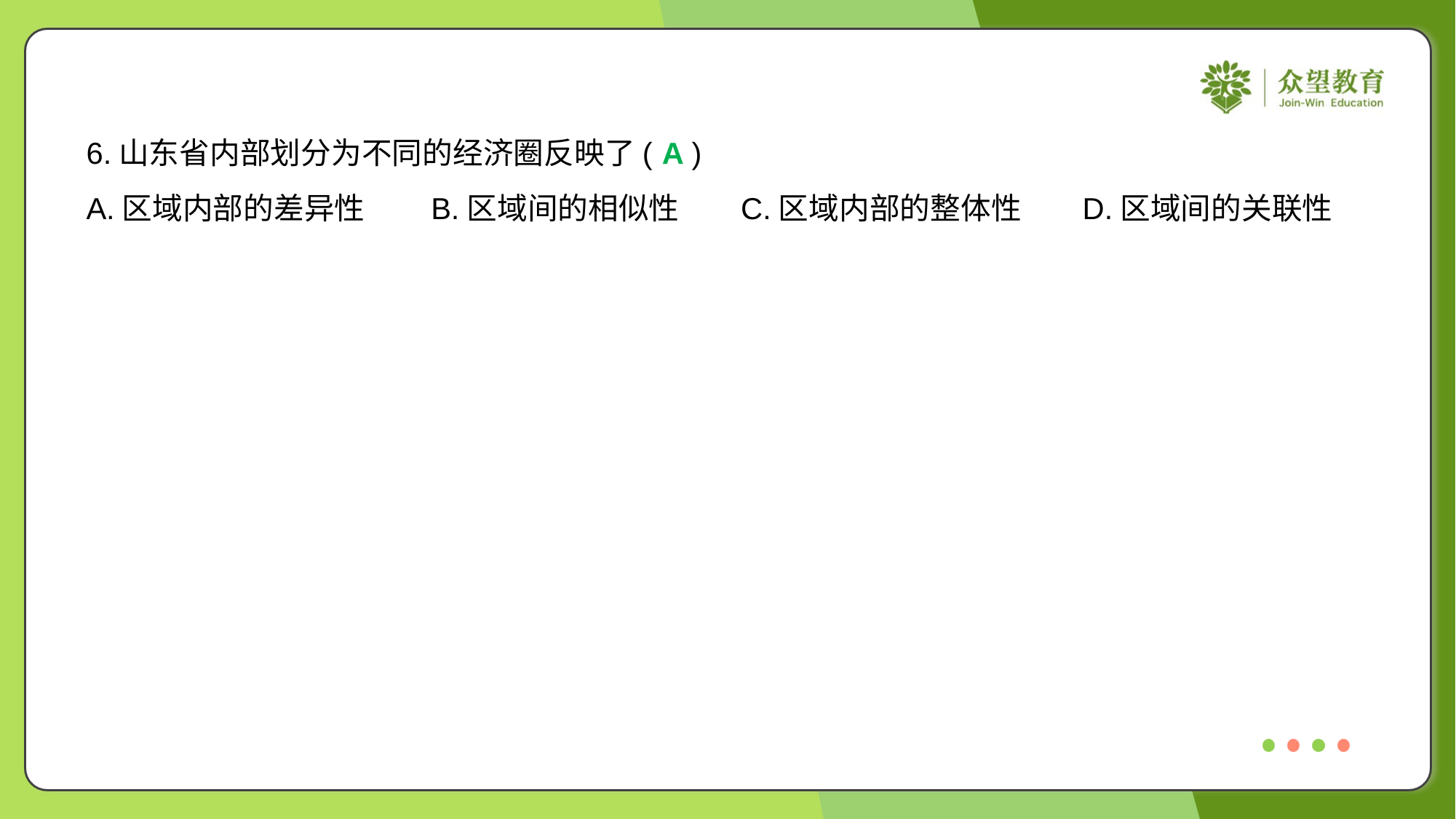

6.山东省内部划分为不同的经济圈反映了(     )
A
A.区域内部的差异性	B.区域间的相似性	C.区域内部的整体性	D.区域间的关联性